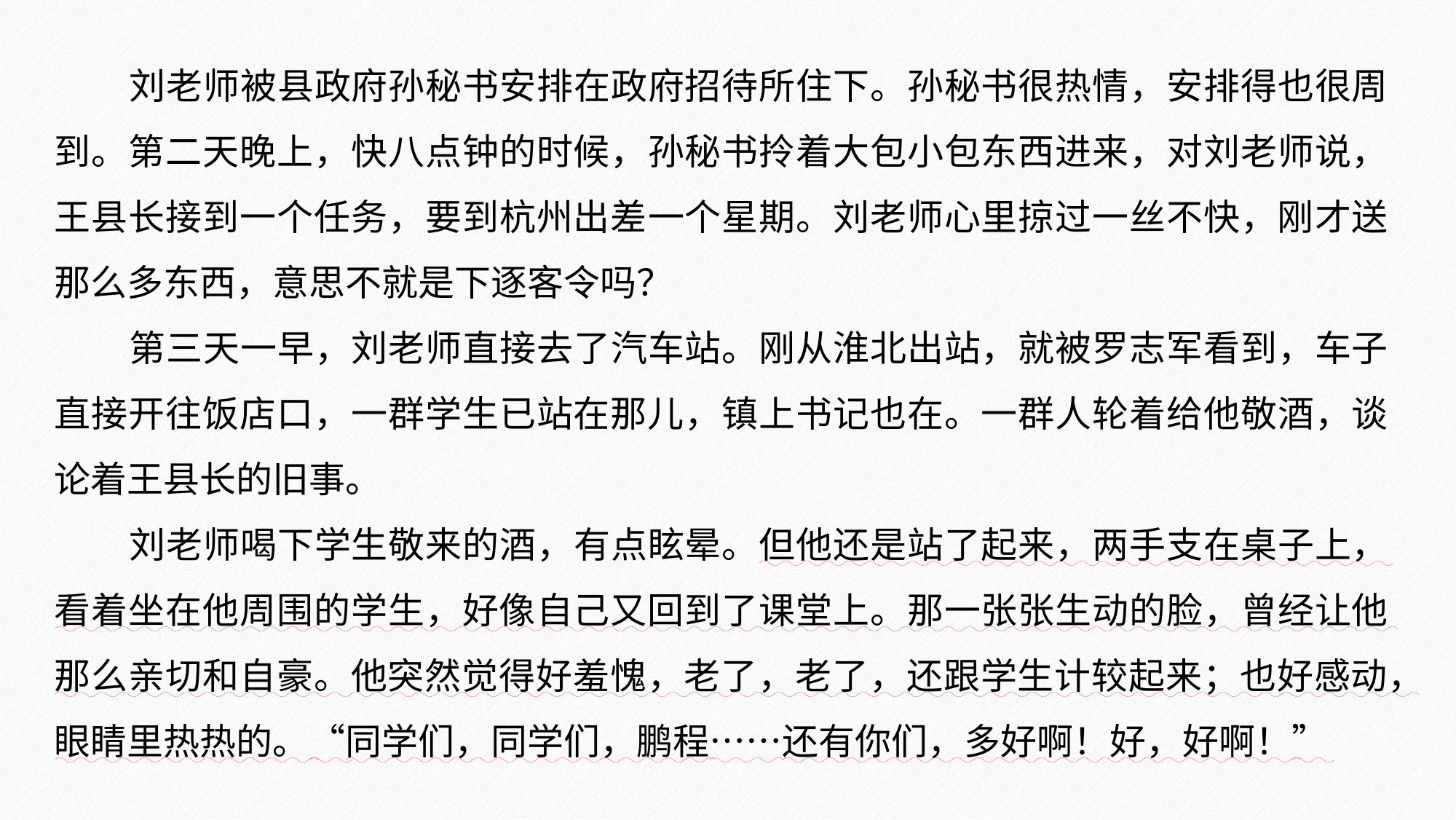

刘老师被县政府孙秘书安排在政府招待所住下。孙秘书很热情，安排得也很周到。第二天晚上，快八点钟的时候，孙秘书拎着大包小包东西进来，对刘老师说，王县长接到一个任务，要到杭州出差一个星期。刘老师心里掠过一丝不快，刚才送那么多东西，意思不就是下逐客令吗？
第三天一早，刘老师直接去了汽车站。刚从淮北出站，就被罗志军看到，车子直接开往饭店口，一群学生已站在那儿，镇上书记也在。一群人轮着给他敬酒，谈论着王县长的旧事。
刘老师喝下学生敬来的酒，有点眩晕。但他还是站了起来，两手支在桌子上，看着坐在他周围的学生，好像自己又回到了课堂上。那一张张生动的脸，曾经让他那么亲切和自豪。他突然觉得好羞愧，老了，老了，还跟学生计较起来；也好感动，眼睛里热热的。“同学们，同学们，鹏程……还有你们，多好啊！好，好啊！”